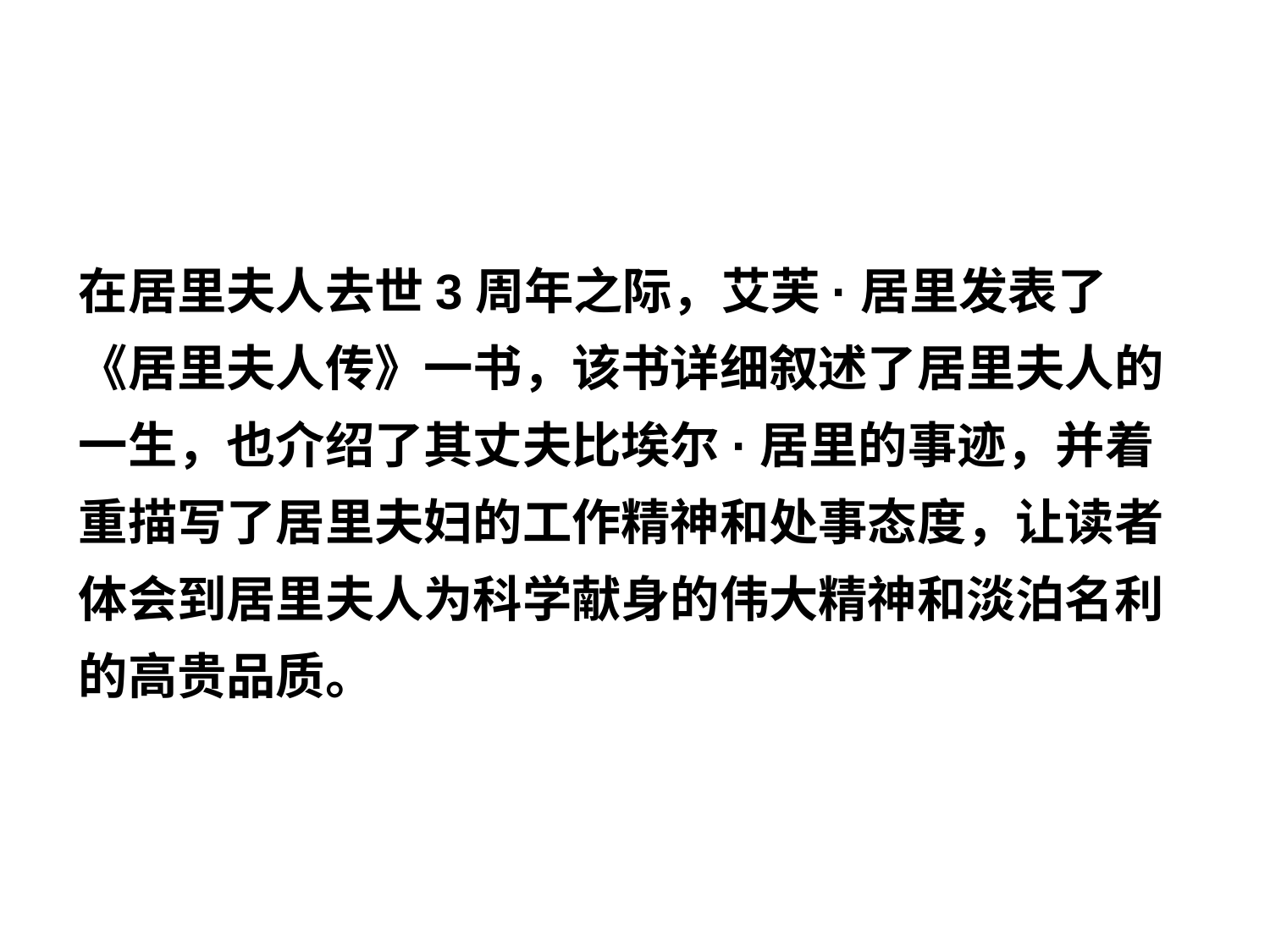

在居里夫人去世3周年之际，艾芙·居里发表了《居里夫人传》一书，该书详细叙述了居里夫人的一生，也介绍了其丈夫比埃尔·居里的事迹，并着重描写了居里夫妇的工作精神和处事态度，让读者体会到居里夫人为科学献身的伟大精神和淡泊名利的高贵品质。